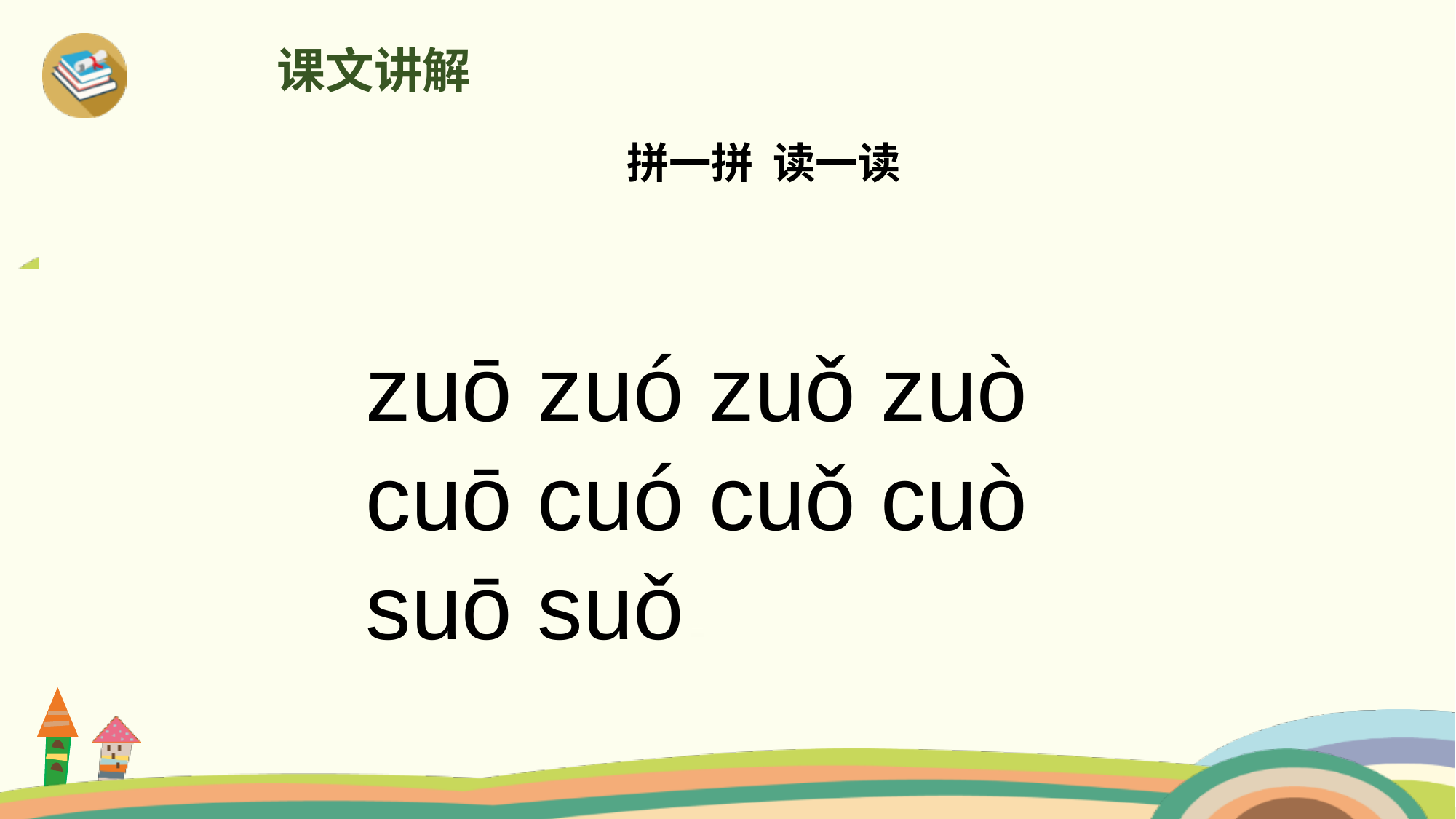

课文讲解
拼一拼  读一读
zuō zuó zuǒ zuò
cuō cuó cuǒ cuò
suō suǒ